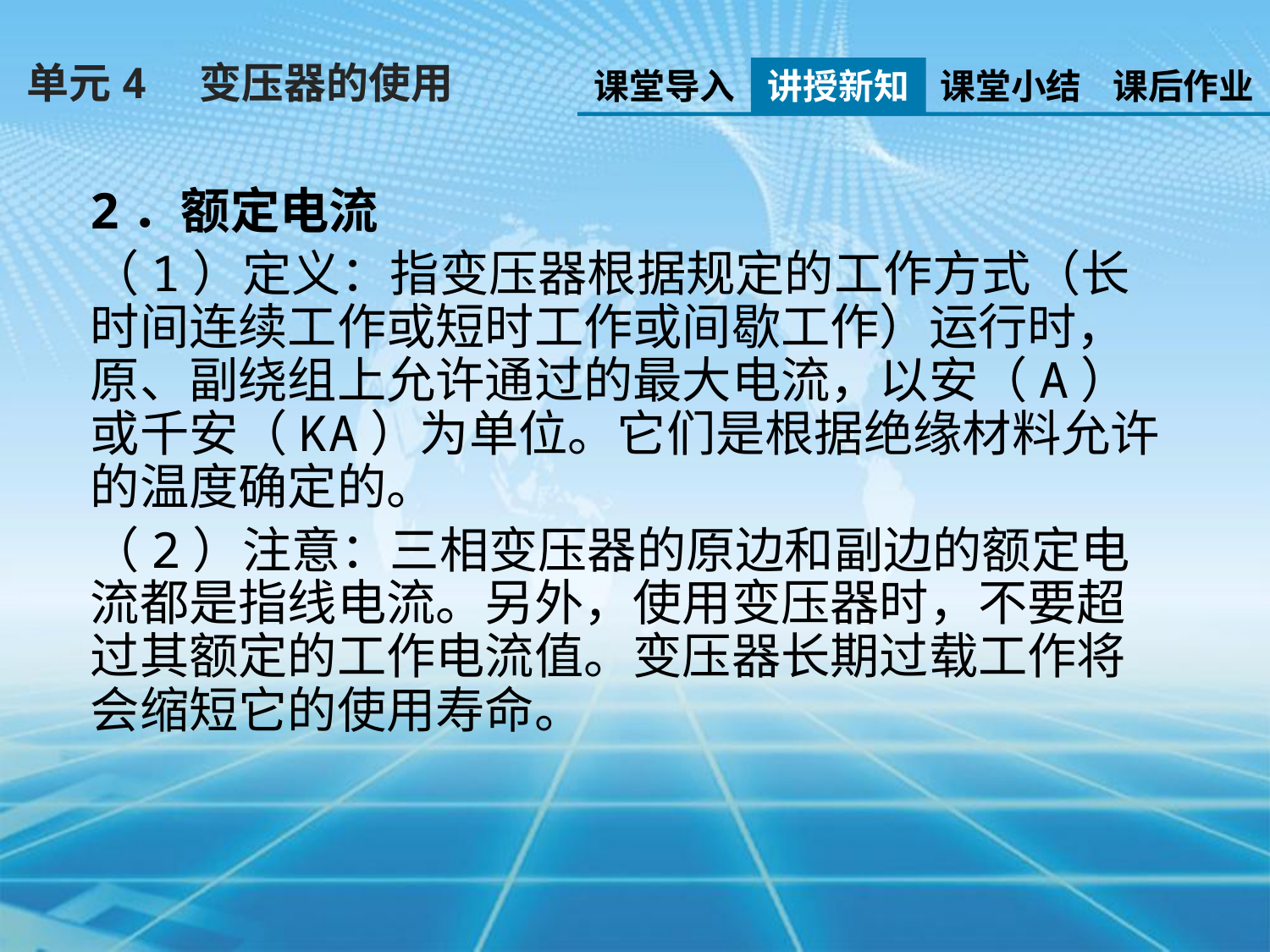

单元4　变压器的使用
课堂导入
讲授新知
课堂小结
课后作业
2．额定电流
（1）定义：指变压器根据规定的工作方式（长时间连续工作或短时工作或间歇工作）运行时，原、副绕组上允许通过的最大电流，以安（A）或千安（KA）为单位。它们是根据绝缘材料允许的温度确定的。
（2）注意：三相变压器的原边和副边的额定电流都是指线电流。另外，使用变压器时，不要超过其额定的工作电流值。变压器长期过载工作将会缩短它的使用寿命。